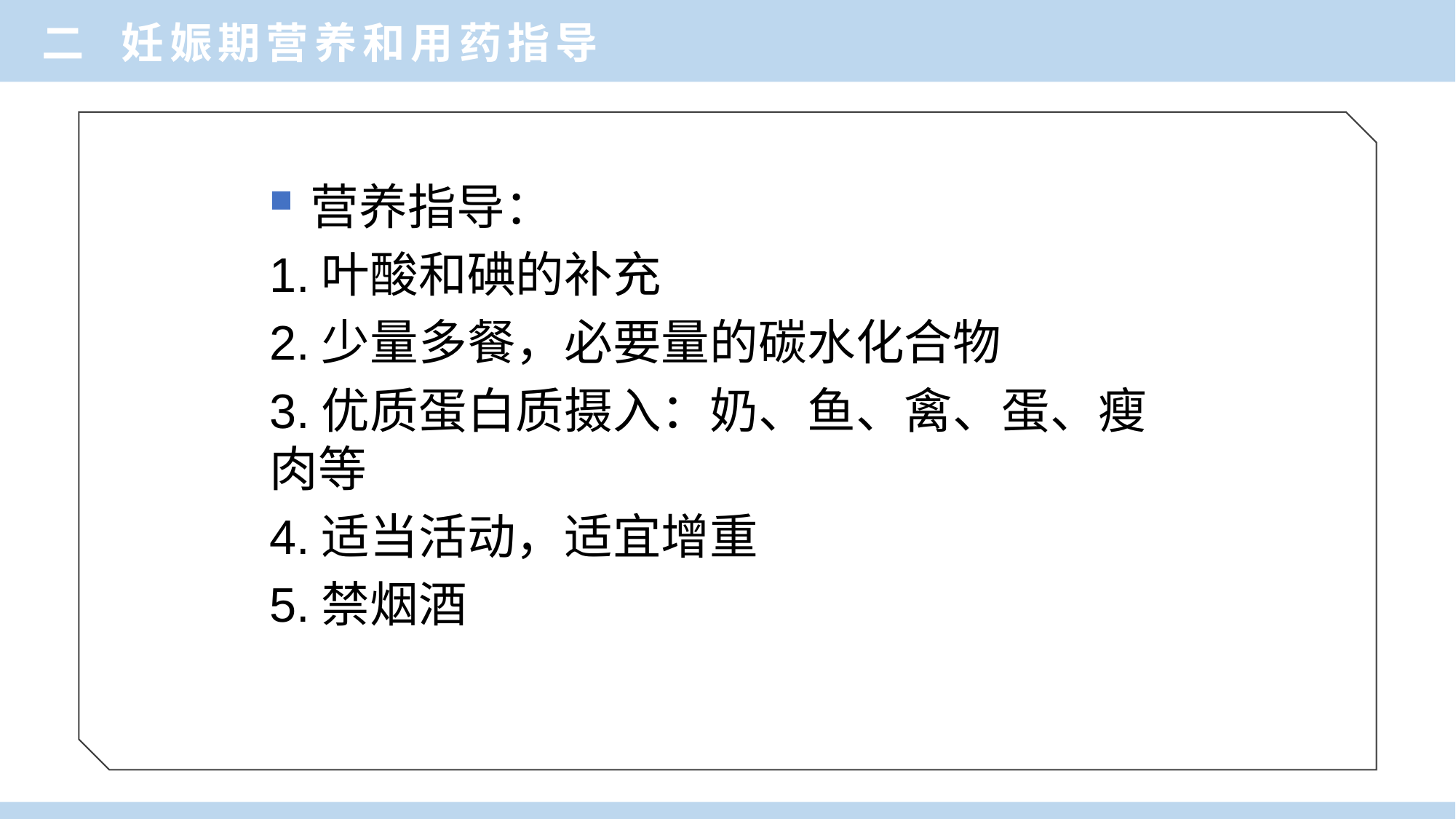

二  妊娠期营养和用药指导

营养指导：
1.叶酸和碘的补充
2.少量多餐，必要量的碳水化合物
3.优质蛋白质摄入：奶、鱼、禽、蛋、瘦肉等
4.适当活动，适宜增重
5.禁烟酒